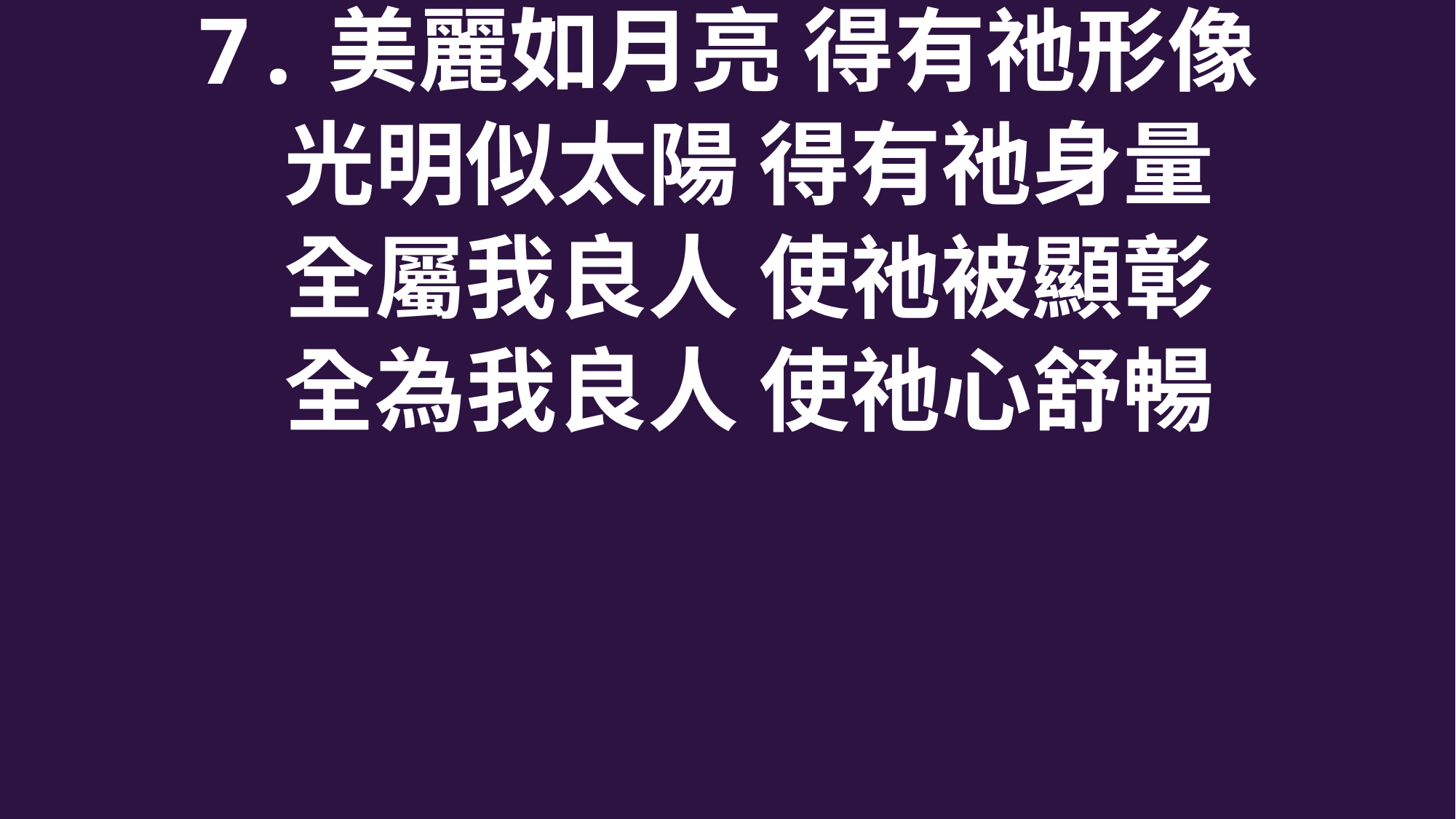

7.美麗如月亮 得有祂形像
 光明似太陽 得有祂身量
 全屬我良人 使祂被顯彰
 全為我良人 使祂心舒暢